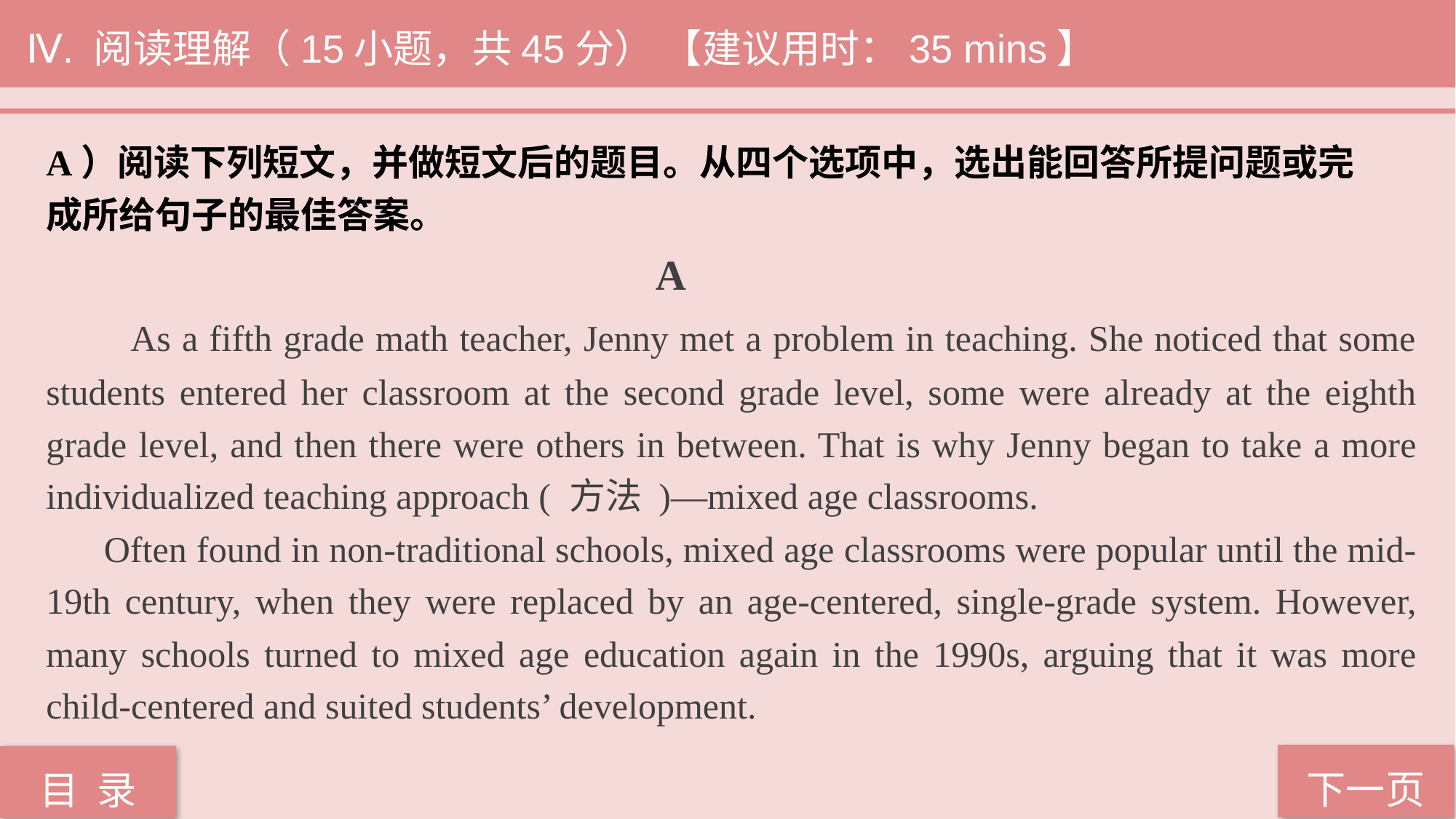

Ⅳ. 阅读理解（15小题，共45分） 【建议用时：35 mins】
A）阅读下列短文，并做短文后的题目。从四个选项中，选出能回答所提问题或完
成所给句子的最佳答案。
                                                                   A
       As a fifth grade math teacher, Jenny met a problem in teaching. She noticed that some students entered her classroom at the second grade level, some were already at the eighth grade level, and then there were others in between. That is why Jenny began to take a more individualized teaching approach ( 方法 )—mixed age classrooms.
      Often found in non-traditional schools, mixed age classrooms were popular until the mid-19th century, when they were replaced by an age-centered, single-grade system. However, many schools turned to mixed age education again in the 1990s, arguing that it was more child-centered and suited students’ development.